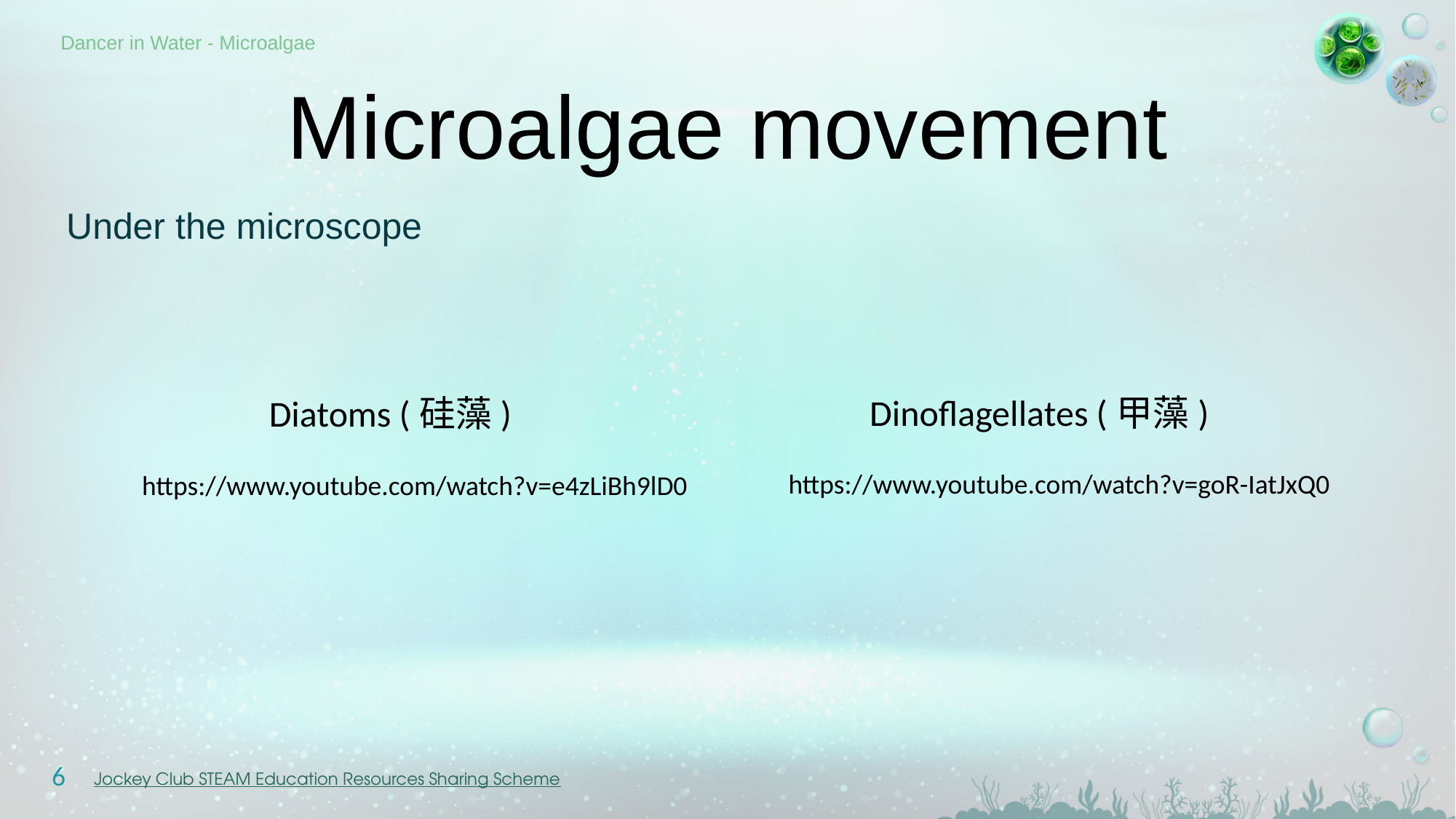

Microalgae movement
Under the microscope

Dinoflagellates (甲藻)
Diatoms (硅藻)
https://www.youtube.com/watch?v=goR-IatJxQ0
https://www.youtube.com/watch?v=e4zLiBh9lD0
6